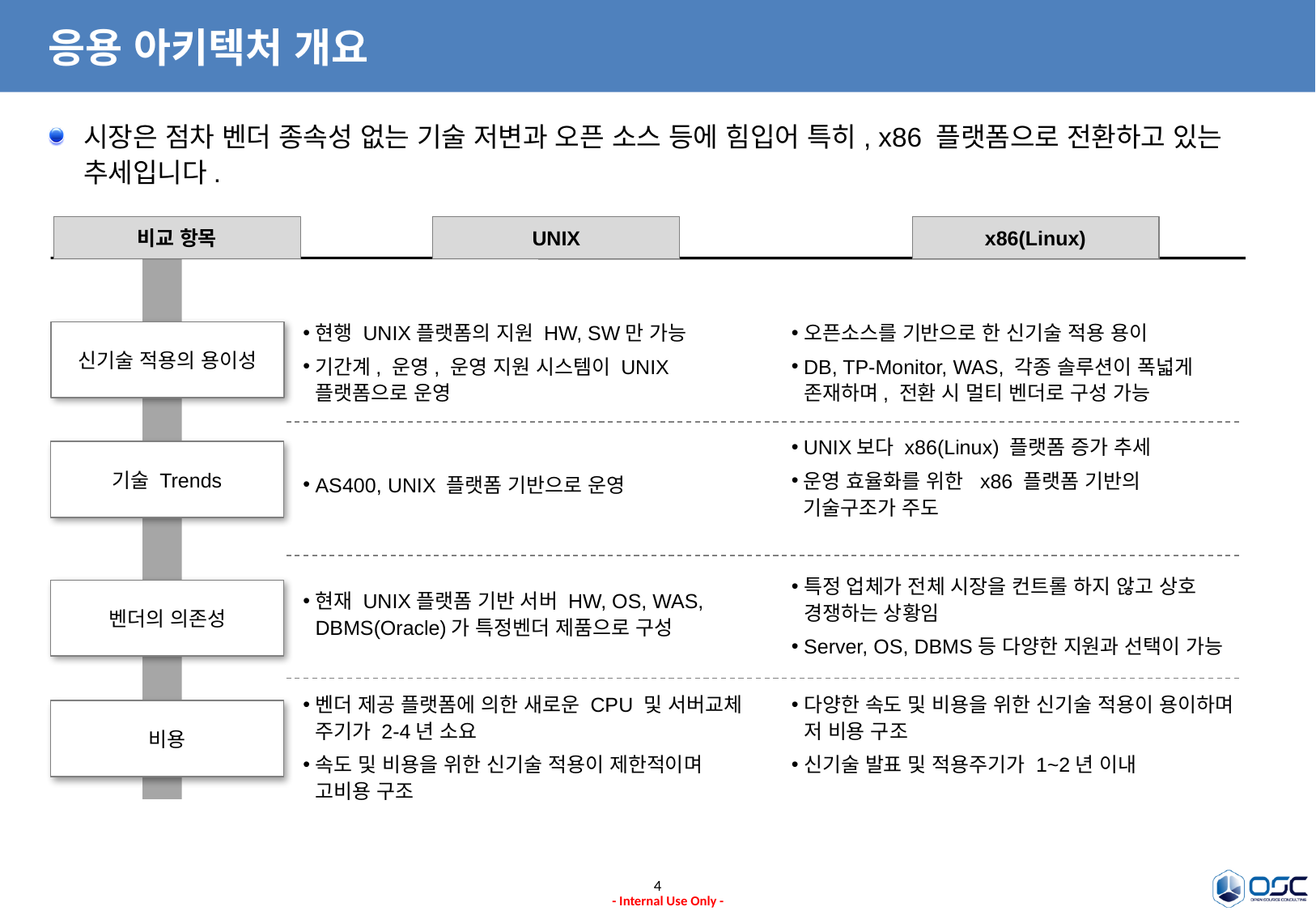

응용 아키텍처 개요
시장은 점차 벤더 종속성 없는 기술 저변과 오픈 소스 등에 힘입어 특히, x86 플랫폼으로 전환하고 있는 추세입니다.
x86(Linux)
비교 항목
UNIX

현행 UNIX플랫폼의 지원 HW, SW만 가능
기간계, 운영, 운영 지원 시스템이 UNIX 플랫폼으로 운영
오픈소스를 기반으로 한 신기술 적용 용이
DB, TP-Monitor, WAS, 각종 솔루션이 폭넓게 존재하며, 전환 시 멀티 벤더로 구성 가능
신기술 적용의 용이성
UNIX보다 x86(Linux) 플랫폼 증가 추세
운영 효율화를 위한  x86 플랫폼 기반의
기술구조가 주도
기술 Trends
AS400, UNIX 플랫폼 기반으로 운영
특정 업체가 전체 시장을 컨트롤 하지 않고 상호 경쟁하는 상황임
Server, OS, DBMS등 다양한 지원과 선택이 가능
벤더의 의존성
현재 UNIX플랫폼 기반 서버 HW, OS, WAS, DBMS(Oracle)가 특정벤더 제품으로 구성
벤더 제공 플랫폼에 의한 새로운 CPU 및 서버교체 주기가 2-4년 소요
속도 및 비용을 위한 신기술 적용이 제한적이며 고비용 구조
다양한 속도 및 비용을 위한 신기술 적용이 용이하며 저 비용 구조
신기술 발표 및 적용주기가 1~2년 이내
비용